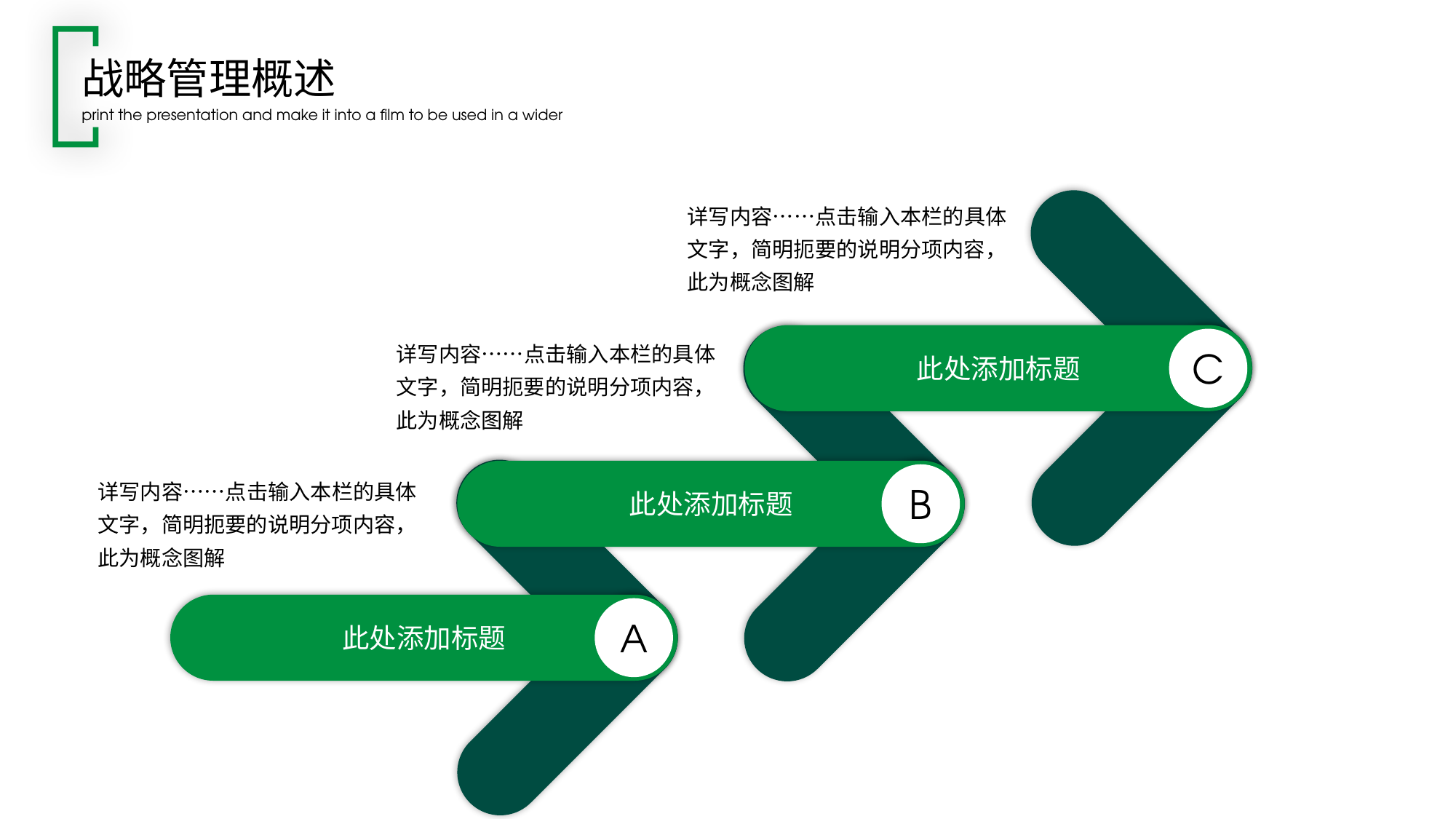

战略管理概述
print the presentation and make it into a film to be used in a wider

此处添加标题
C

详写内容……点击输入本栏的具体文字，简明扼要的说明分项内容，此为概念图解

此处添加标题
B

详写内容……点击输入本栏的具体文字，简明扼要的说明分项内容，此为概念图解

此处添加标题
A

详写内容……点击输入本栏的具体文字，简明扼要的说明分项内容，此为概念图解